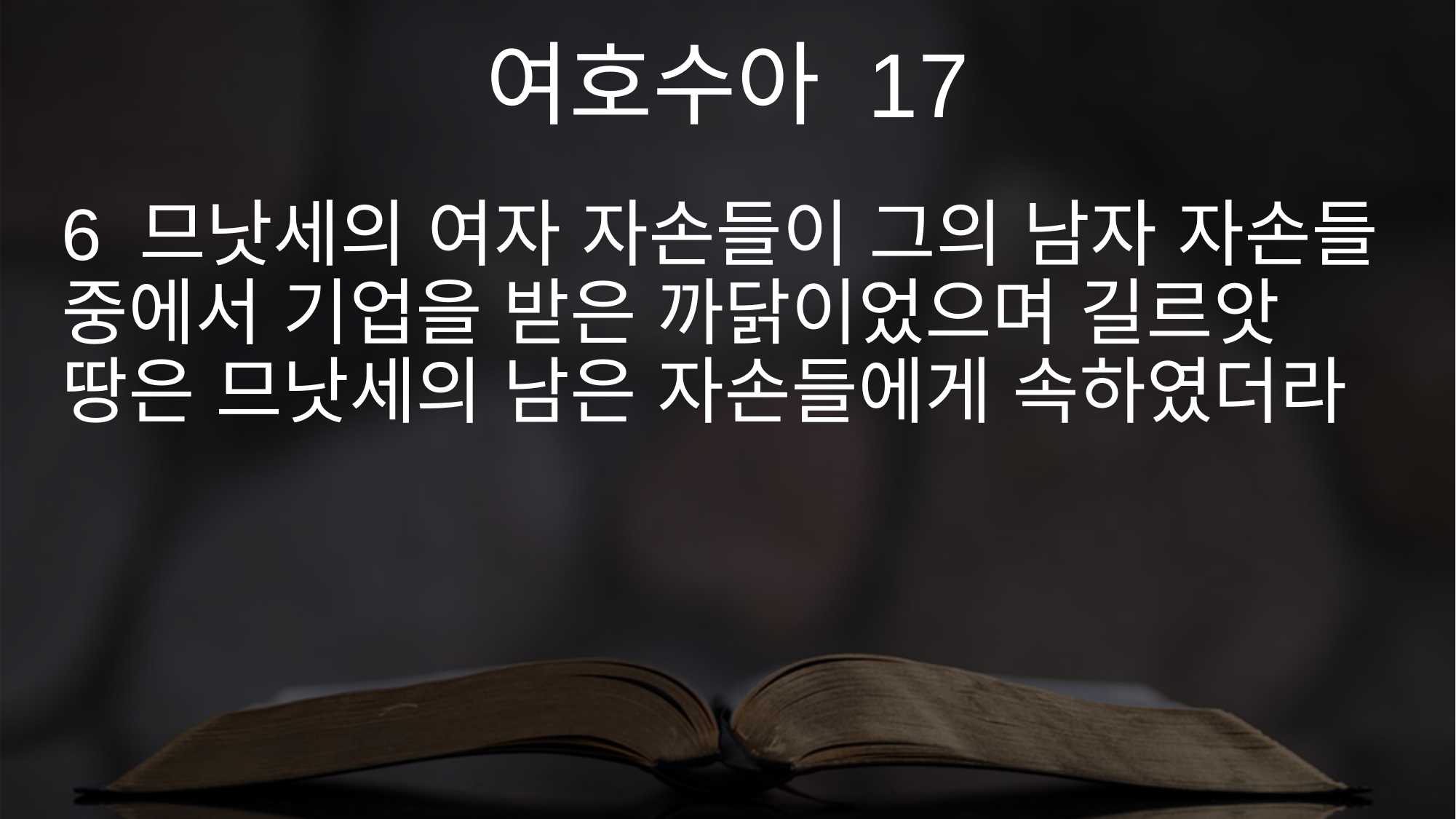

여호수아 17
6 므낫세의 여자 자손들이 그의 남자 자손들 중에서 기업을 받은 까닭이었으며 길르앗 땅은 므낫세의 남은 자손들에게 속하였더라